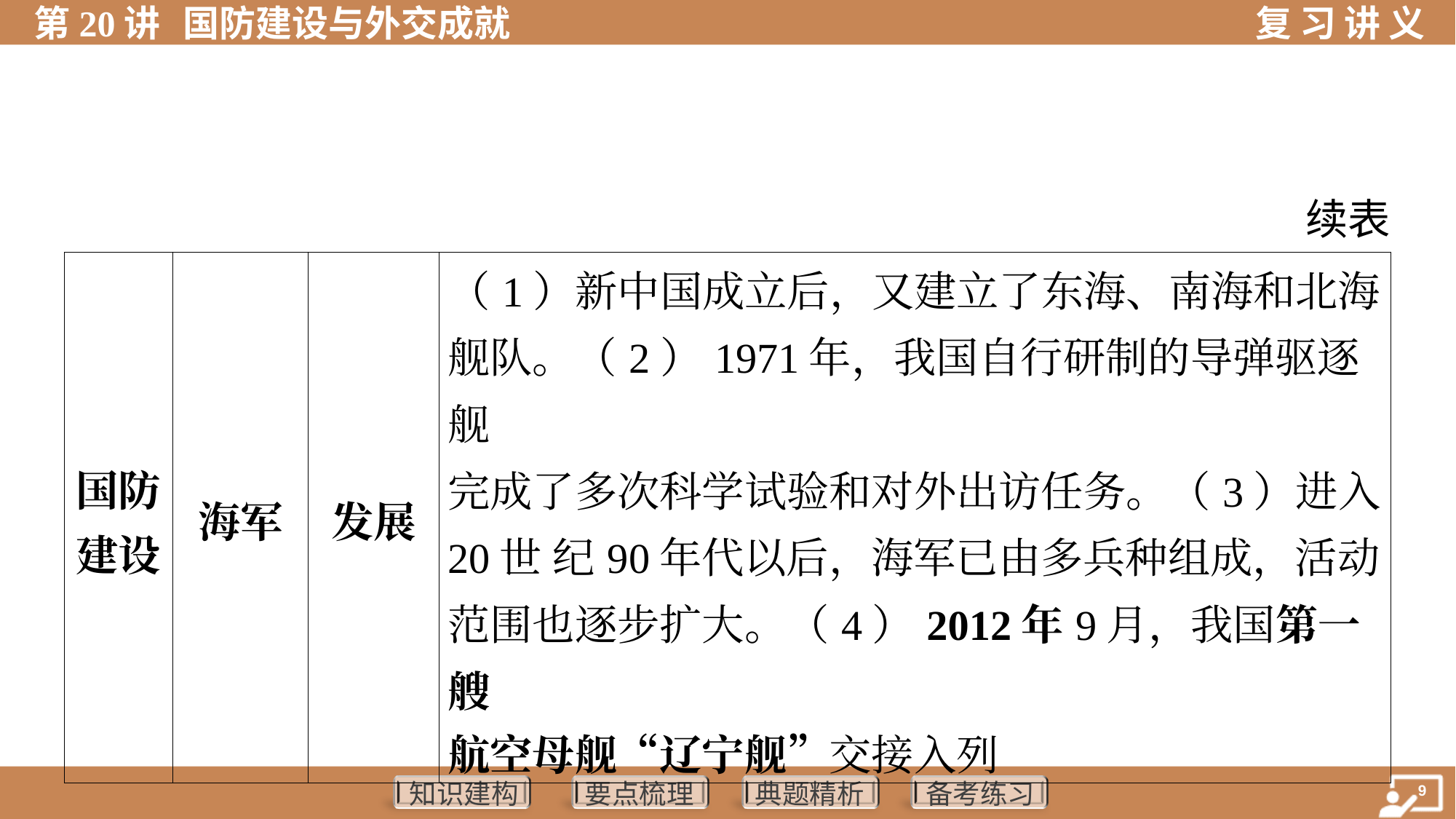

续表
| 国防 建设 | 海军 | 发展 | （1）新中国成立后，又建立了东海、南海和北海 舰队。（2）1971年，我国自行研制的导弹驱逐舰 完成了多次科学试验和对外出访任务。（3）进入 20世 纪90年代以后，海军已由多兵种组成，活动 范围也逐步扩大。（4）2012年9月，我国第一艘 航空母舰“辽宁舰”交接入列 |  |  |
| --- | --- | --- | --- | --- | --- |